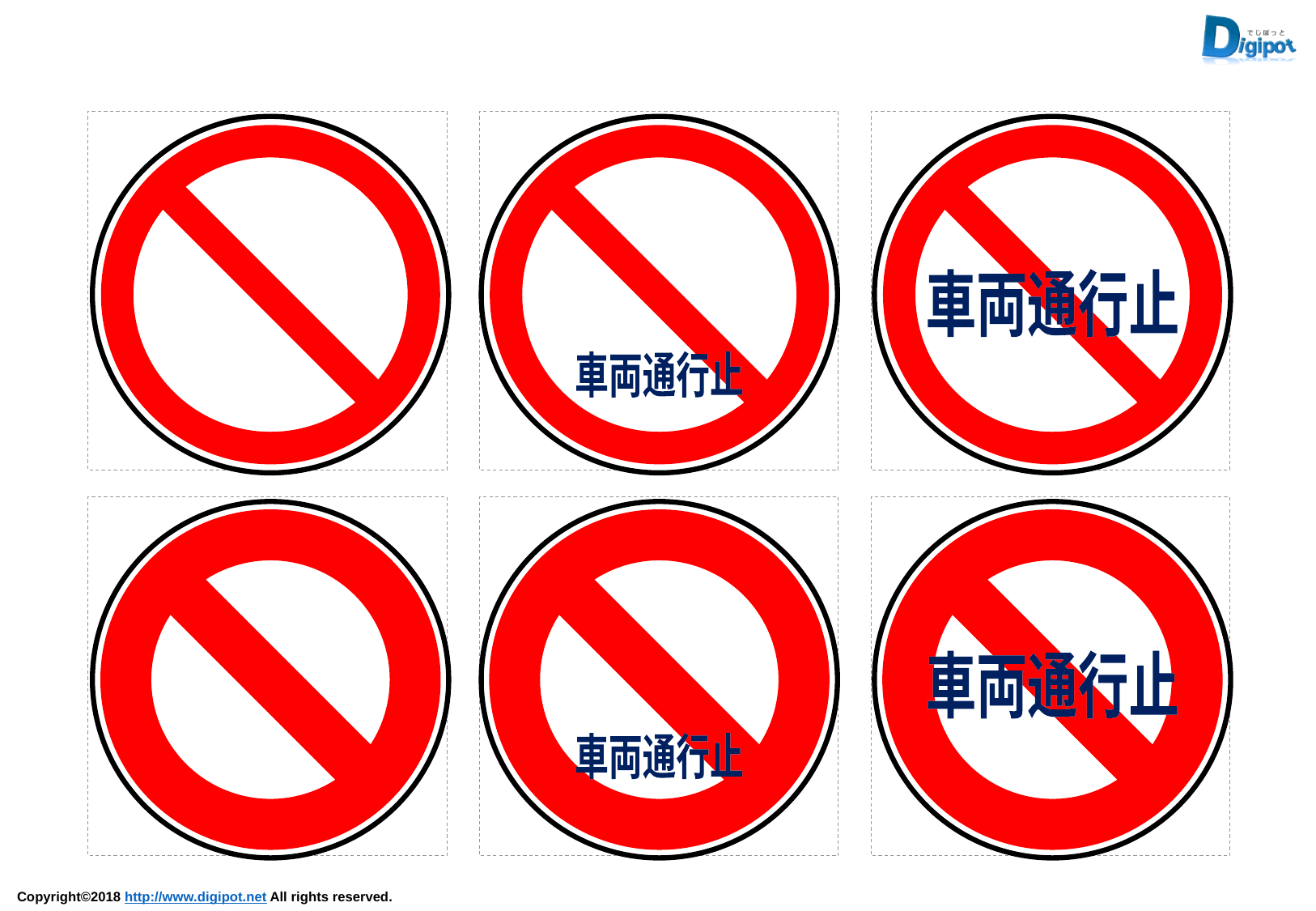

車両通行止
車両通行止

車両通行止
車両通行止

車両通行止
車両通行止

車両通行止
車両通行止